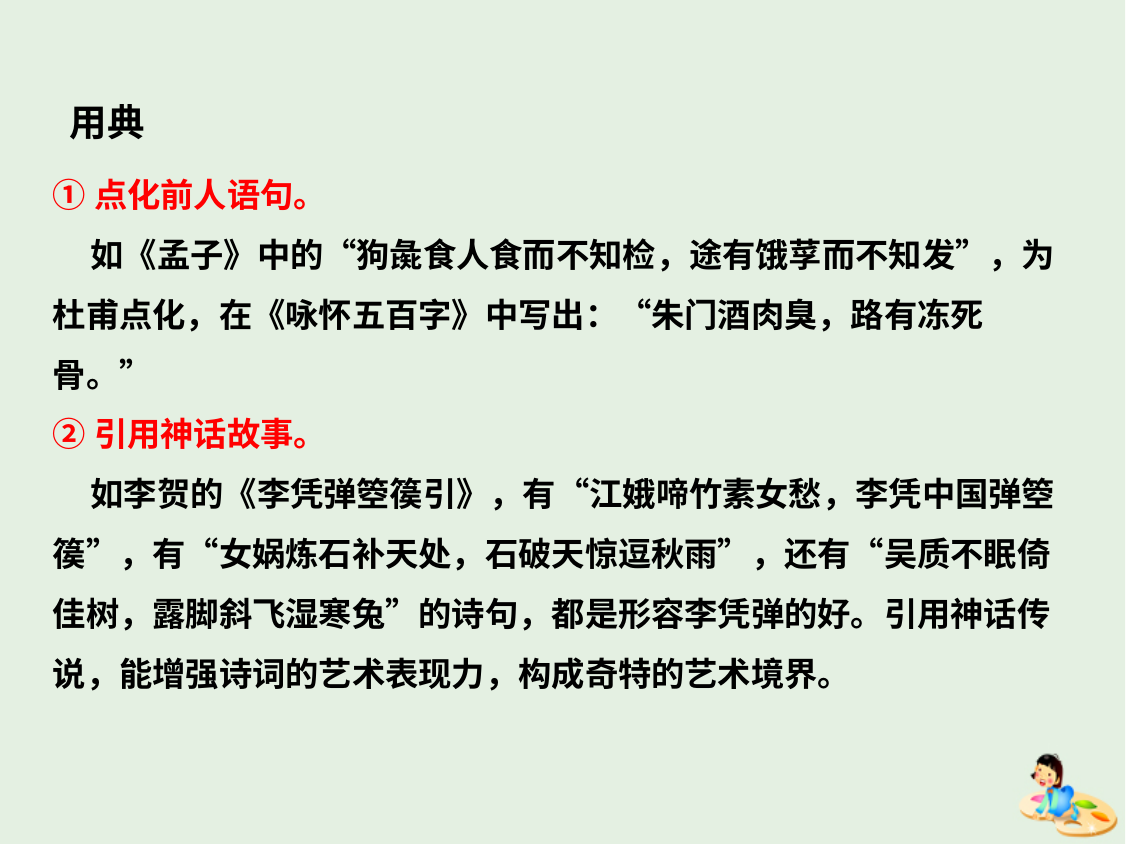

用典

①点化前人语句。
    如《孟子》中的“狗彘食人食而不知检，途有饿莩而不知发”，为杜甫点化，在《咏怀五百字》中写出：“朱门酒肉臭，路有冻死骨。”
②引用神话故事。
    如李贺的《李凭弹箜篌引》，有“江娥啼竹素女愁，李凭中国弹箜篌”，有“女娲炼石补天处，石破天惊逗秋雨”，还有“吴质不眠倚佳树，露脚斜飞湿寒兔”的诗句，都是形容李凭弹的好。引用神话传说，能增强诗词的艺术表现力，构成奇特的艺术境界。